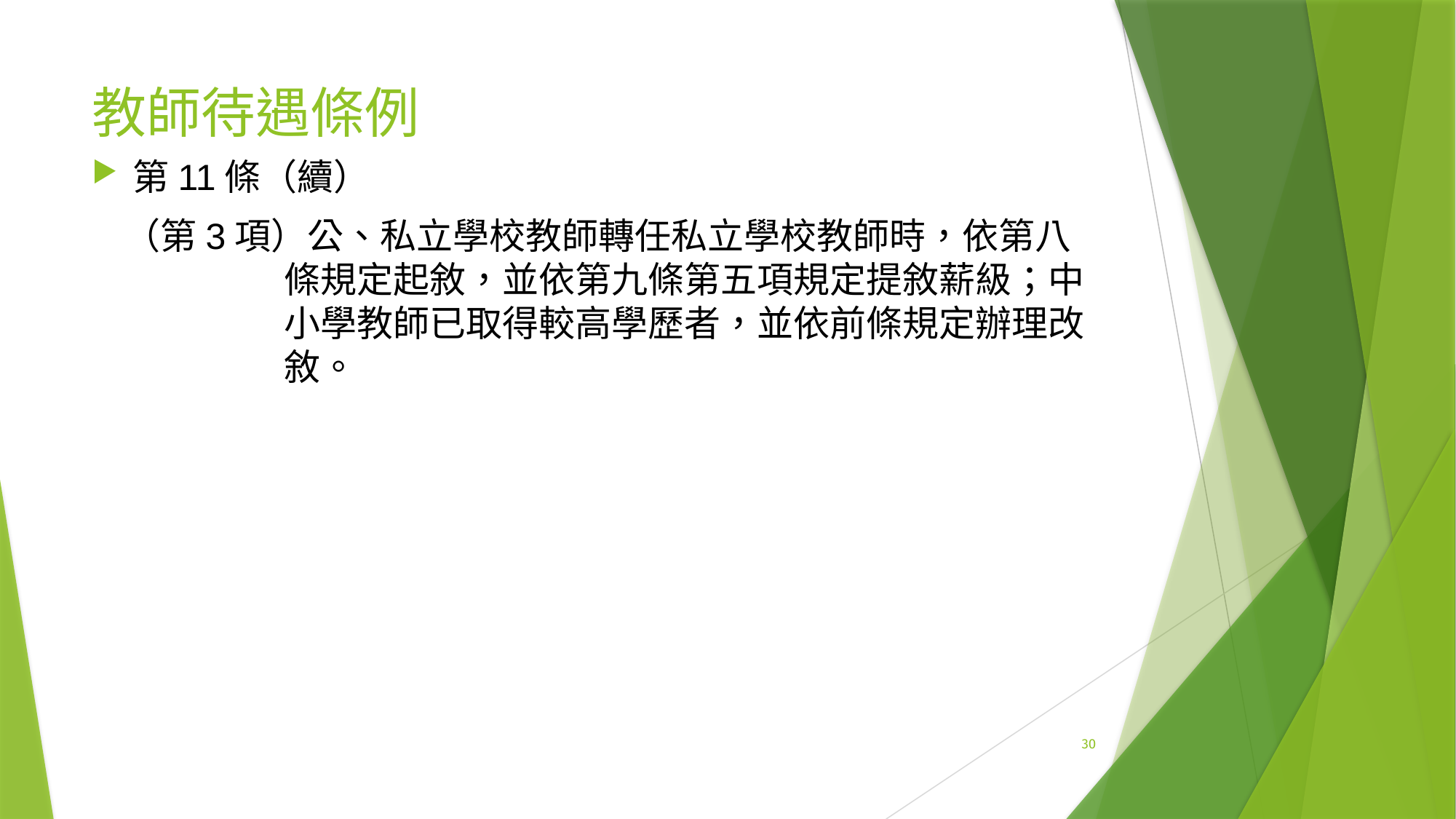

# 教師待遇條例
第11條（續）
（第3項）公、私立學校教師轉任私立學校教師時，依第八條規定起敘，並依第九條第五項規定提敘薪級；中小學教師已取得較高學歷者，並依前條規定辦理改敘。
30